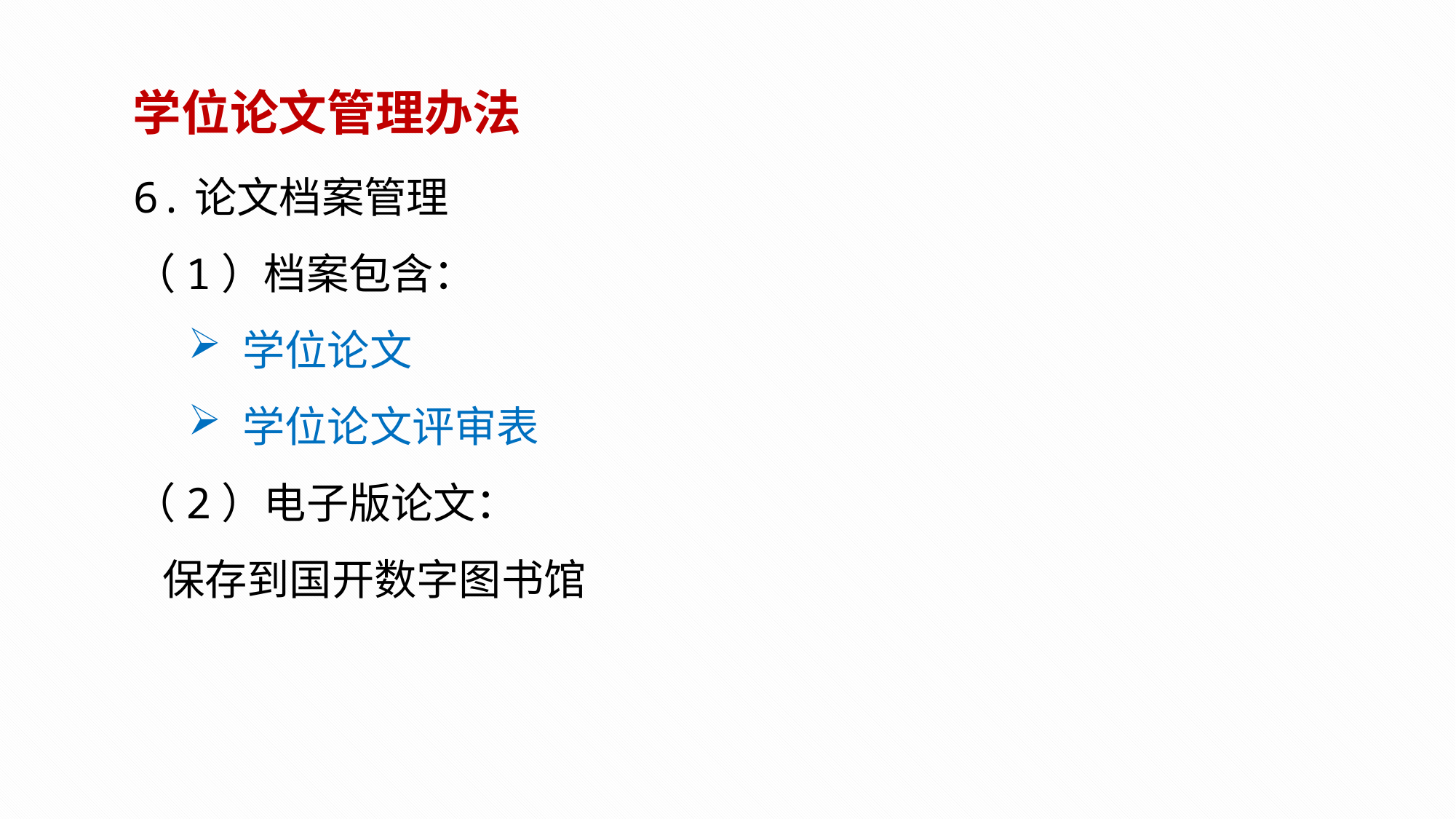

学位论文管理办法
6.论文档案管理
（1）档案包含：
学位论文
学位论文评审表
（2）电子版论文：
  保存到国开数字图书馆